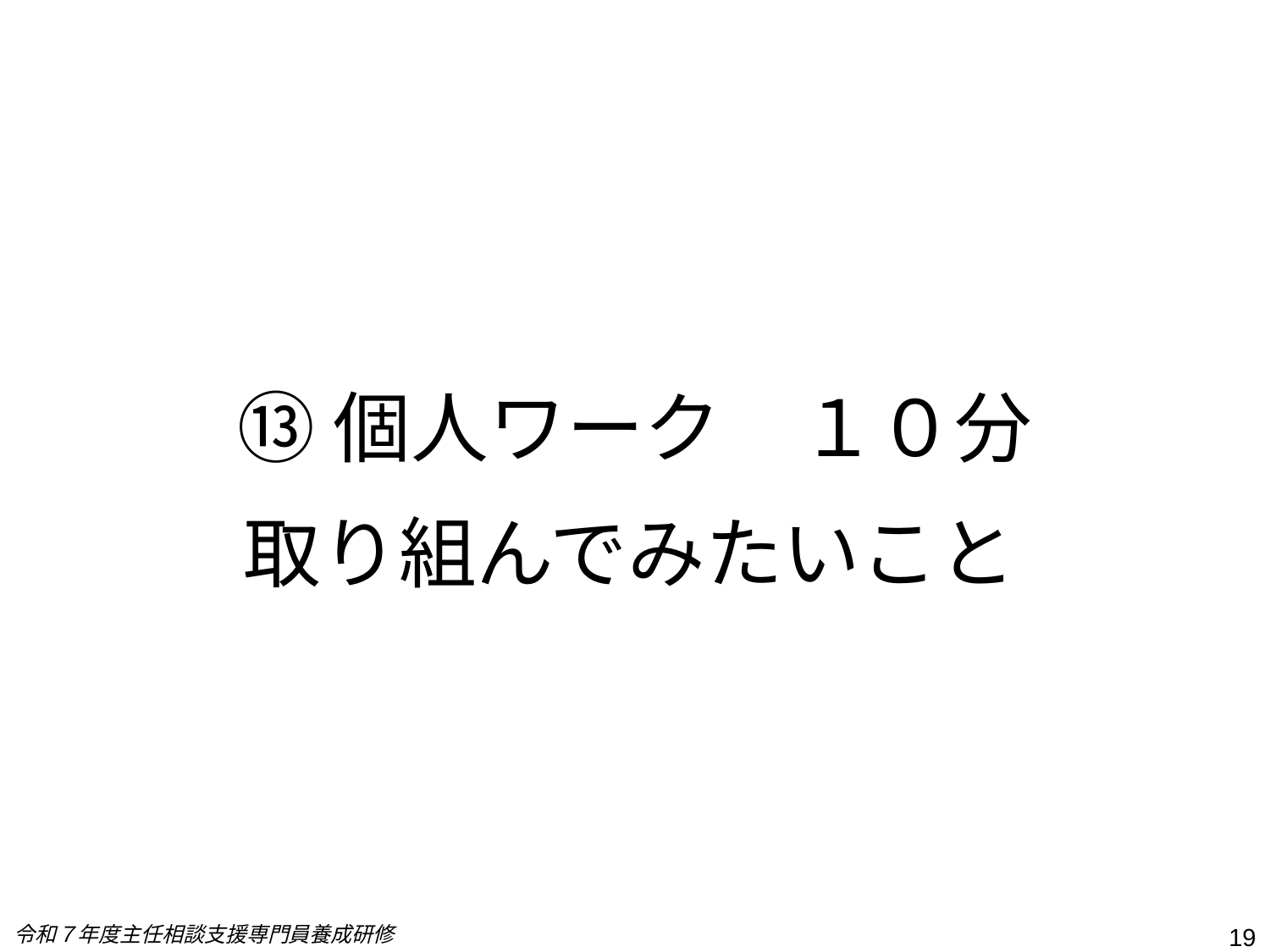

# ⑬個人ワーク　１０分
取り組んでみたいこと
令和７年度主任相談支援専門員養成研修
19